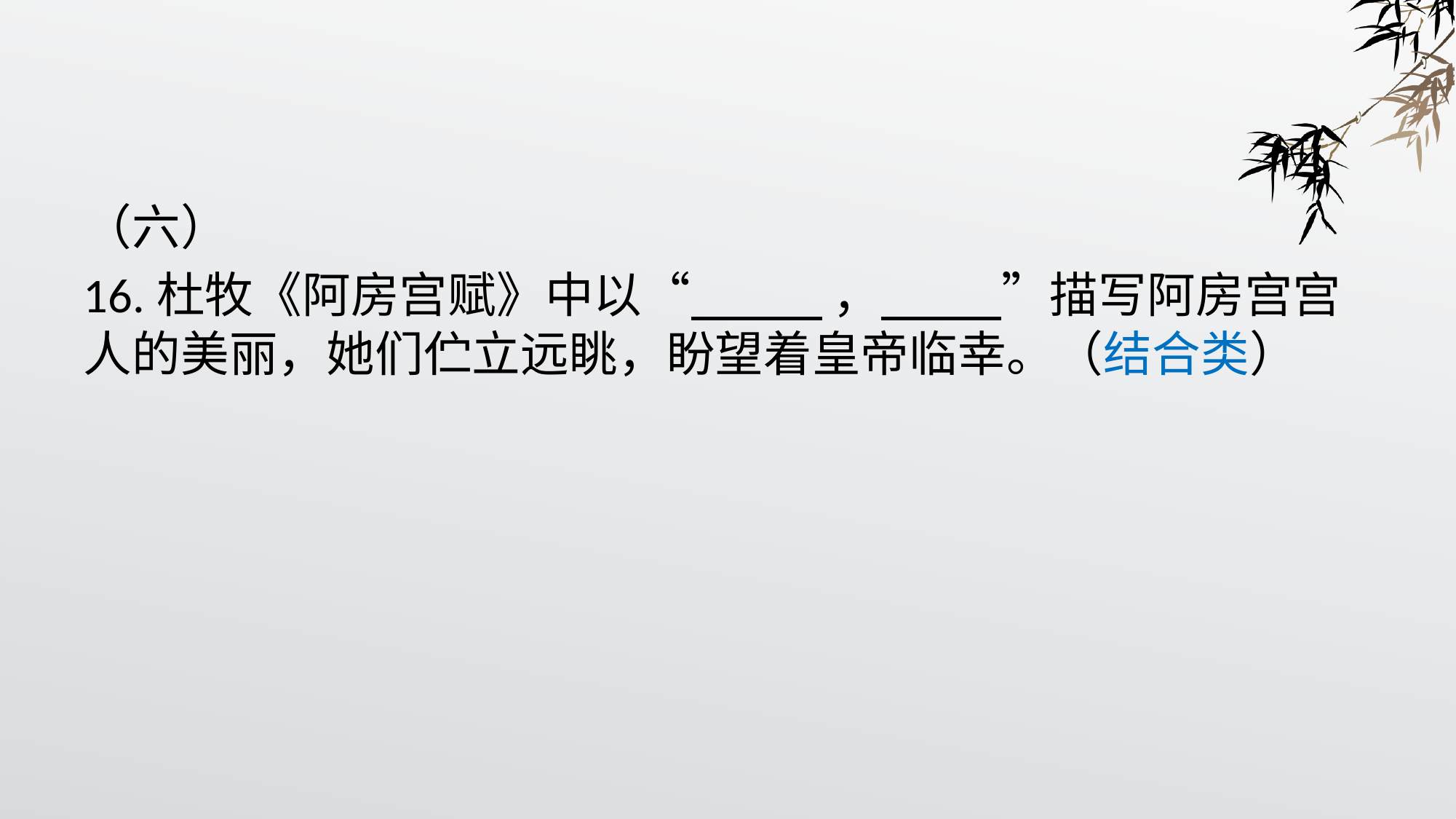

#
（六）
16.杜牧《阿房宫赋》中以“             ，           ”描写阿房宫宫人的美丽，她们伫立远眺，盼望着皇帝临幸。（结合类）